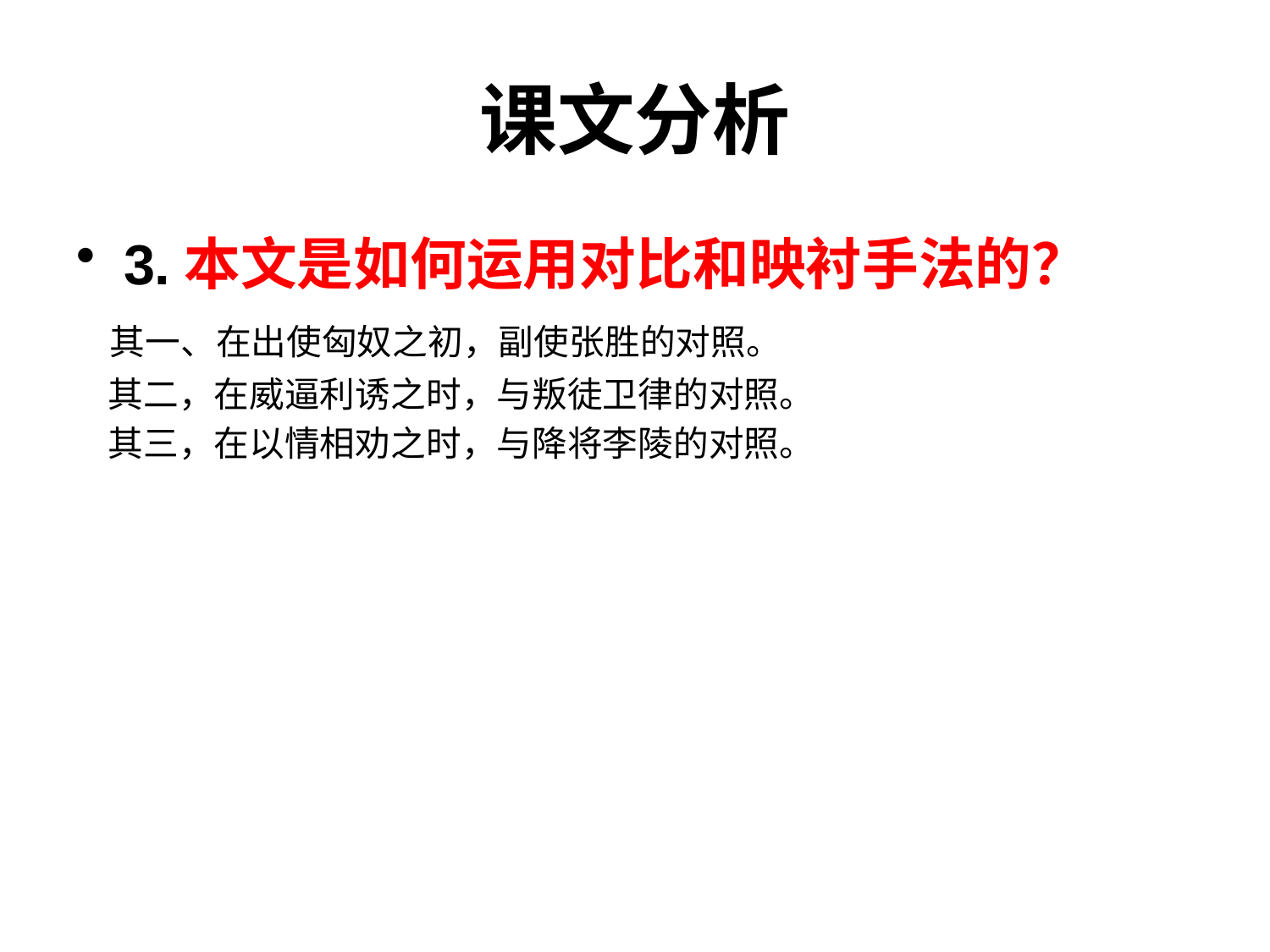

# 课文分析
3.本文是如何运用对比和映衬手法的？
  其一、在出使匈奴之初，副使张胜的对照。
   其二，在威逼利诱之时，与叛徒卫律的对照。
   其三，在以情相劝之时，与降将李陵的对照。